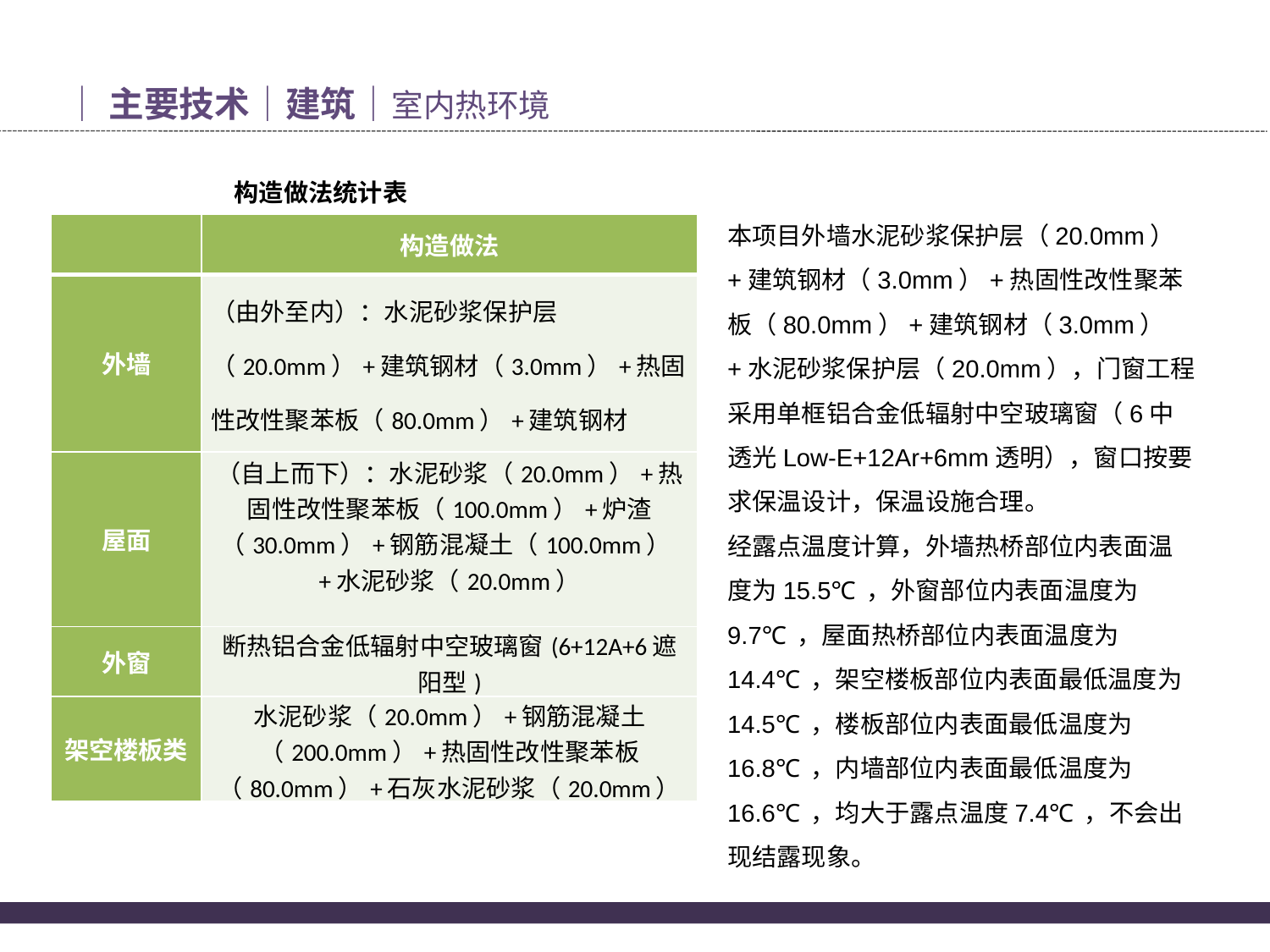

│主要技术│建筑│室内热环境

构造做法统计表
本项目外墙水泥砂浆保护层（20.0mm）+建筑钢材（3.0mm）+热固性改性聚苯板（80.0mm）+建筑钢材（3.0mm）+水泥砂浆保护层（20.0mm），门窗工程采用单框铝合金低辐射中空玻璃窗（6中透光Low-E+12Ar+6mm透明），窗口按要求保温设计，保温设施合理。
经露点温度计算，外墙热桥部位内表面温度为15.5℃，外窗部位内表面温度为9.7℃，屋面热桥部位内表面温度为14.4℃，架空楼板部位内表面最低温度为14.5℃，楼板部位内表面最低温度为16.8℃，内墙部位内表面最低温度为16.6℃，均大于露点温度7.4℃，不会出现结露现象。
|  | 构造做法 |
| --- | --- |
| 外墙 | （由外至内）：水泥砂浆保护层（20.0mm）+建筑钢材（3.0mm）+热固性改性聚苯板（80.0mm）+建筑钢材（3.0mm）+水泥砂浆保护层（20.0mm） |
| 屋面 | （自上而下）：水泥砂浆（20.0mm）+热固性改性聚苯板（100.0mm）+炉渣（30.0mm）+钢筋混凝土（100.0mm）+水泥砂浆（20.0mm） |
| 外窗 | 断热铝合金低辐射中空玻璃窗(6+12A+6遮阳型) |
| 架空楼板类 | 水泥砂浆（20.0mm）+钢筋混凝土（200.0mm）+热固性改性聚苯板（80.0mm）+石灰水泥砂浆（20.0mm） |

16